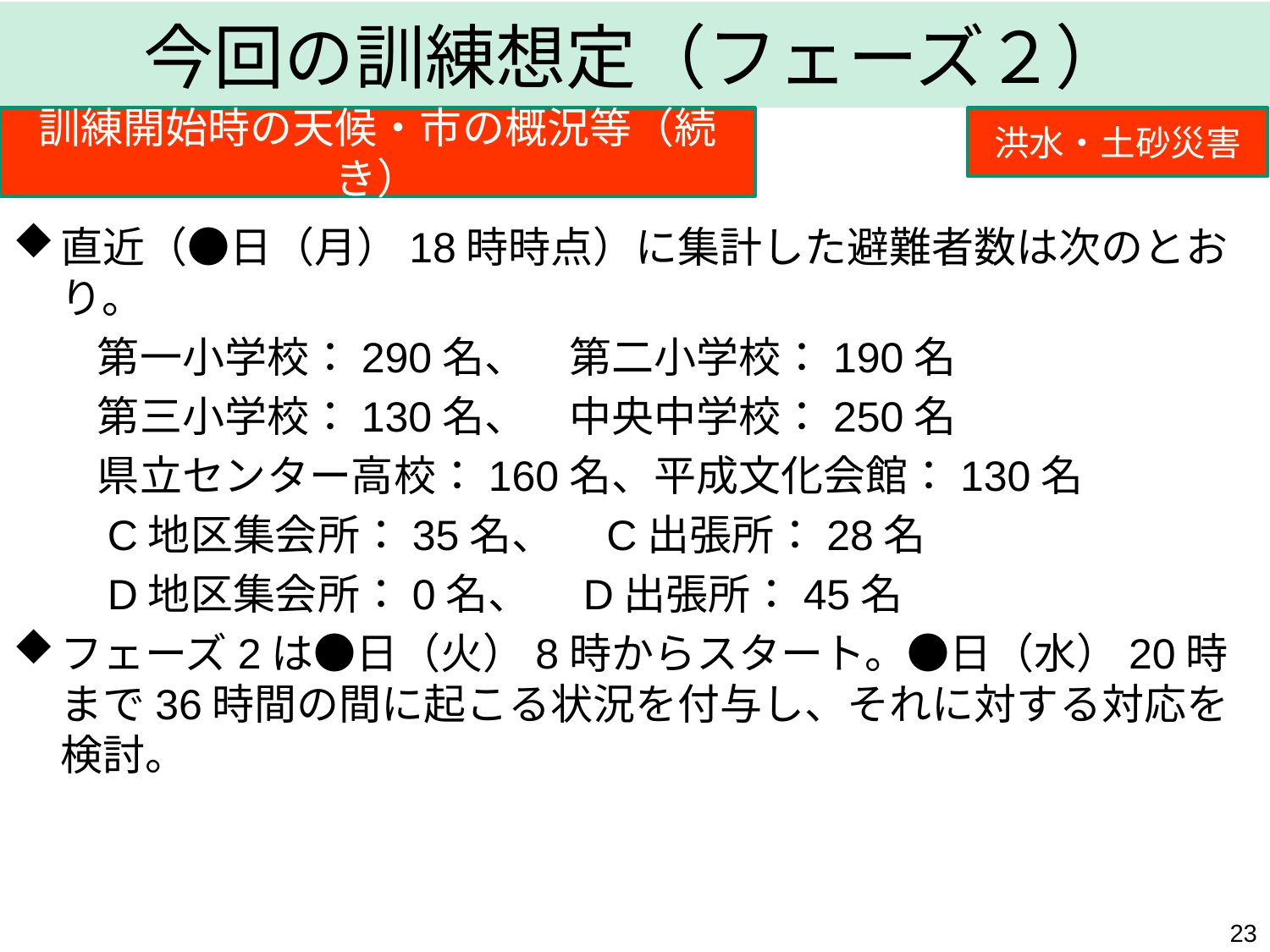

今回の訓練想定（フェーズ２）
訓練開始時の天候・市の概況等（続き）
洪水・土砂災害
直近（●日（月）18時時点）に集計した避難者数は次のとおり。
　　第一小学校：290名、　第二小学校：190名
　　第三小学校：130名、　中央中学校：250名
　　県立センター高校：160名、平成文化会館：130名
　　C地区集会所：35名、　C出張所：28名
　　D地区集会所：0名、　D出張所：45名
フェーズ2は●日（火）8時からスタート。●日（水）20時まで36時間の間に起こる状況を付与し、それに対する対応を検討。

23